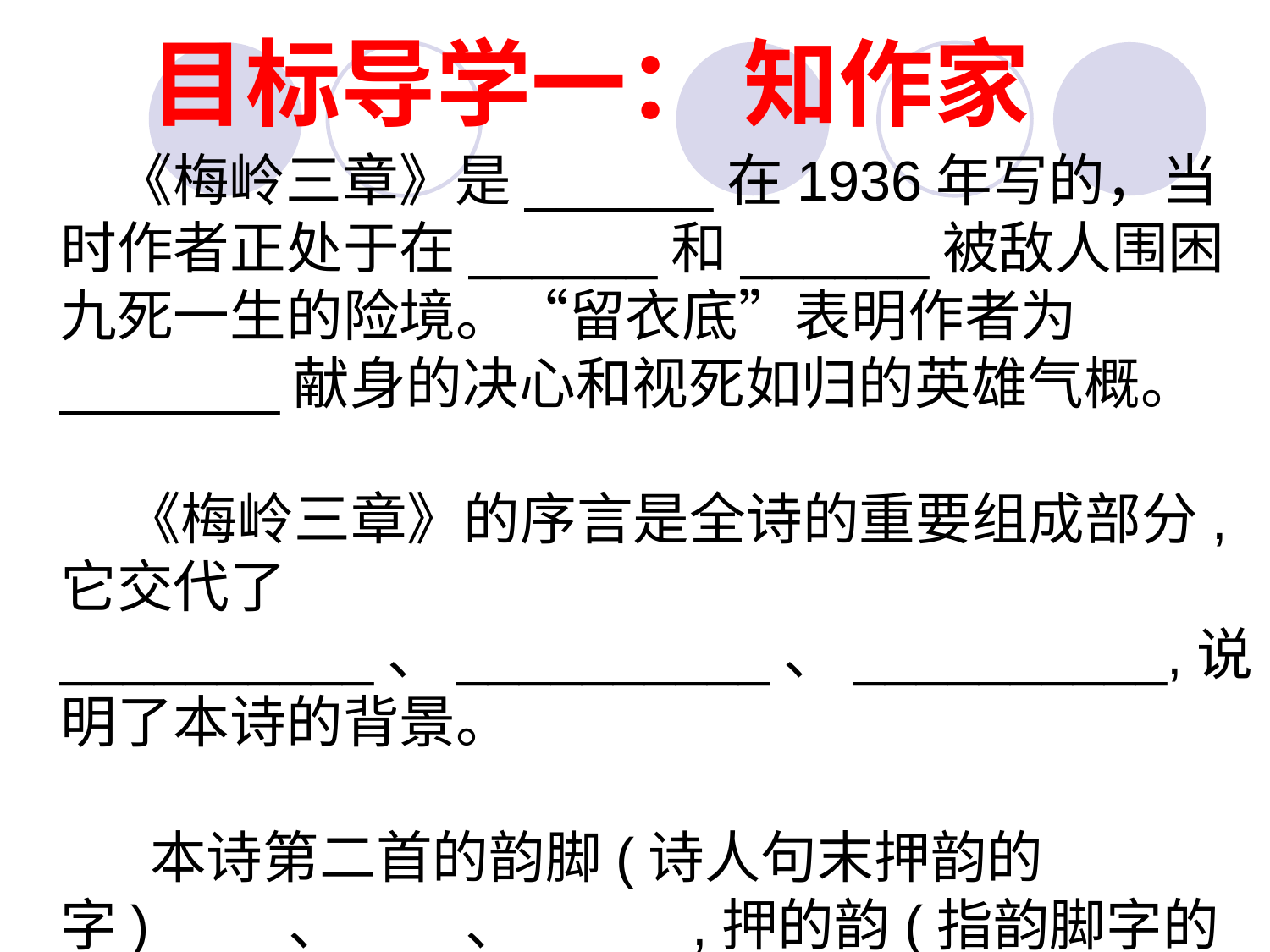

目标导学一： 知作家
    《梅岭三章》是______在1936年写的，当时作者正处于在______和______被敌人围困九死一生的险境。“留衣底”表明作者为_______献身的决心和视死如归的英雄气概。

    《梅岭三章》的序言是全诗的重要组成部分,它交代了__________、__________、__________,说明了本诗的背景。

      本诗第二首的韵脚(诗人句末押韵的字)____、___、_____,押的韵(指韵脚字的韵母)是_____。